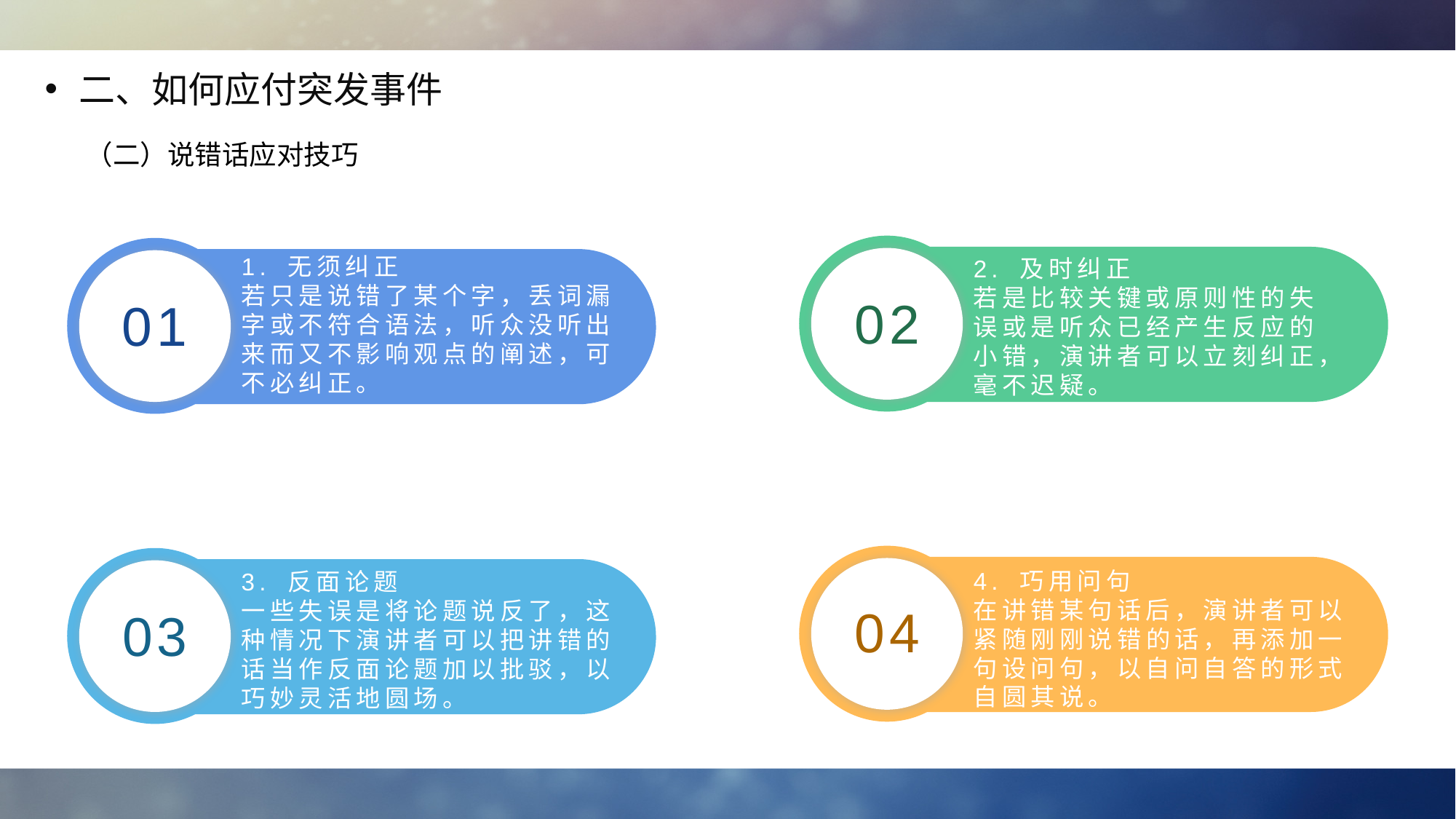

二、如何应付突发事件
（二）说错话应对技巧

1. 无须纠正
若只是说错了某个字，丢词漏字或不符合语法，听众没听出来而又不影响观点的阐述，可不必纠正。

2. 及时纠正
若是比较关键或原则性的失误或是听众已经产生反应的小错，演讲者可以立刻纠正，毫不迟疑。

02
01

4. 巧用问句
在讲错某句话后，演讲者可以紧随刚刚说错的话，再添加一句设问句，以自问自答的形式自圆其说。
3. 反面论题
一些失误是将论题说反了，这种情况下演讲者可以把讲错的话当作反面论题加以批驳，以巧妙灵活地圆场。
04
03